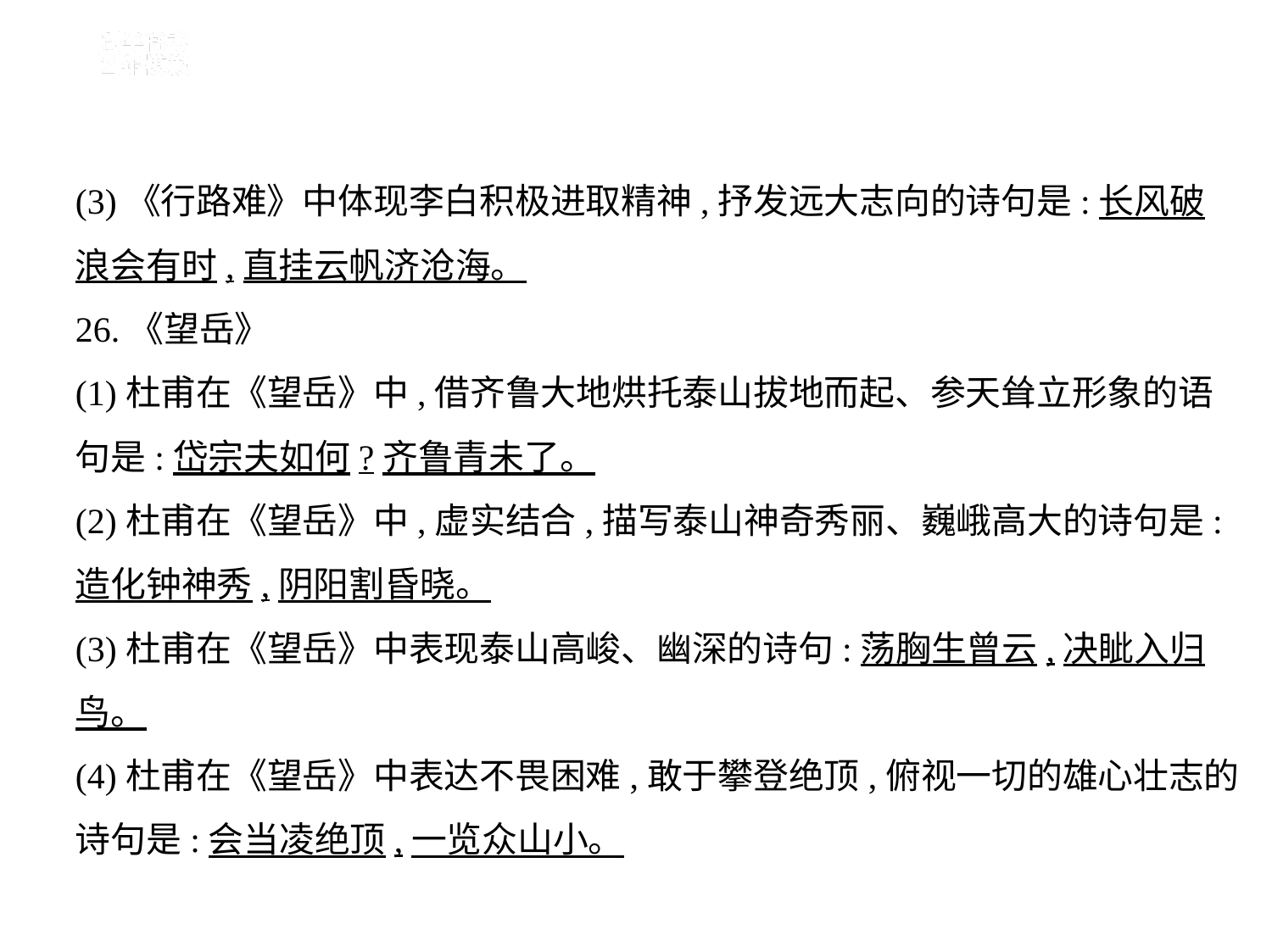

(3)《行路难》中体现李白积极进取精神,抒发远大志向的诗句是:长风破
浪会有时,直挂云帆济沧海。
26.《望岳》
(1)杜甫在《望岳》中,借齐鲁大地烘托泰山拔地而起、参天耸立形象的语
句是:岱宗夫如何?齐鲁青未了。
(2)杜甫在《望岳》中,虚实结合,描写泰山神奇秀丽、巍峨高大的诗句是:
造化钟神秀,阴阳割昏晓。
(3)杜甫在《望岳》中表现泰山高峻、幽深的诗句:荡胸生曾云,决眦入归
鸟。
(4)杜甫在《望岳》中表达不畏困难,敢于攀登绝顶,俯视一切的雄心壮志的
诗句是:会当凌绝顶,一览众山小。